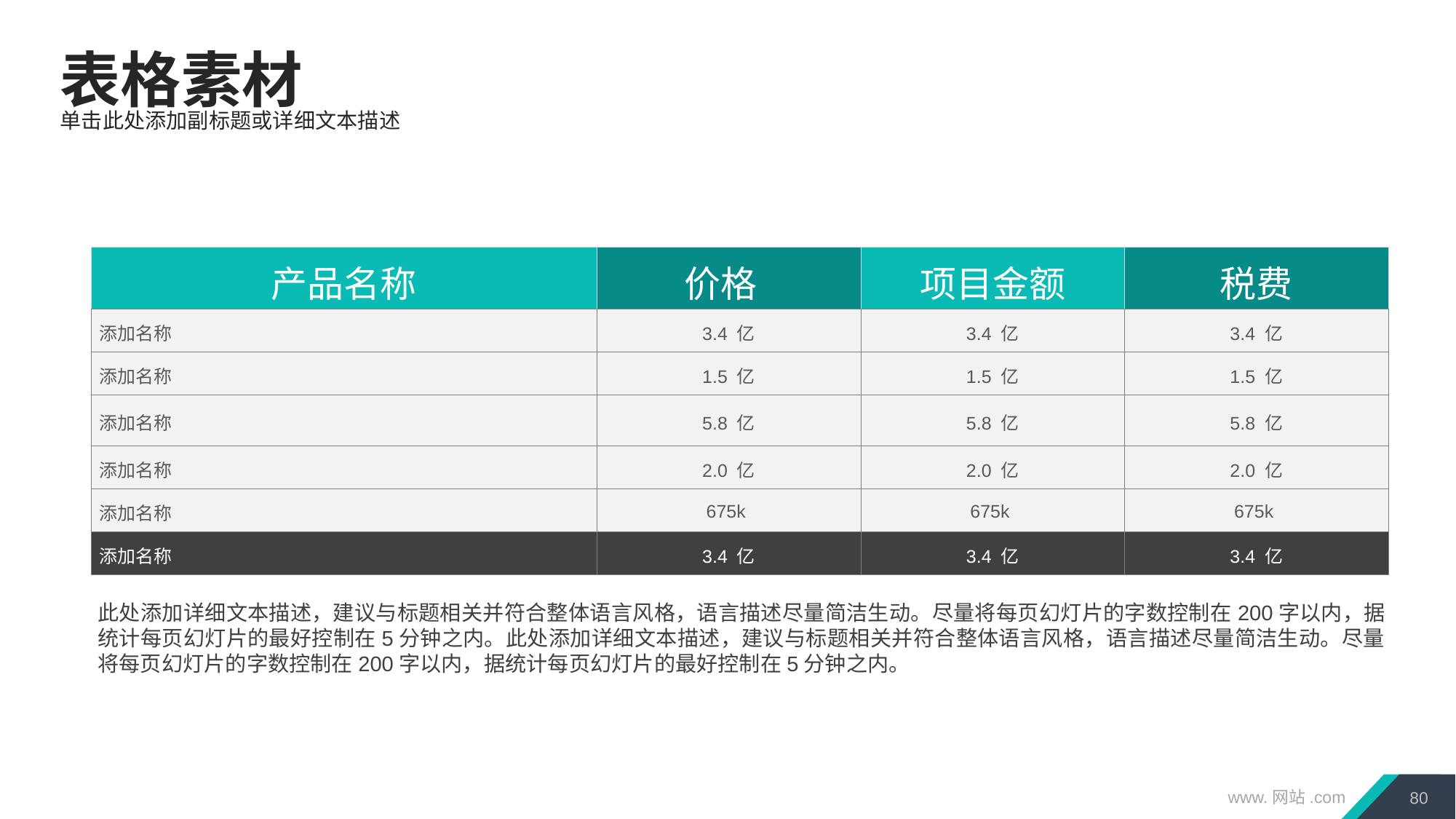

表格素材
单击此处添加副标题或详细文本描述
| 产品名称 | 价格 | 项目金额 | 税费 |
| --- | --- | --- | --- |
| 添加名称 | 3.4 亿 | 3.4 亿 | 3.4 亿 |
| 添加名称 | 1.5 亿 | 1.5 亿 | 1.5 亿 |
| 添加名称 | 5.8 亿 | 5.8 亿 | 5.8 亿 |
| 添加名称 | 2.0 亿 | 2.0 亿 | 2.0 亿 |
| 添加名称 | 675k | 675k | 675k |
| 添加名称 | 3.4 亿 | 3.4 亿 | 3.4 亿 |
此处添加详细文本描述，建议与标题相关并符合整体语言风格，语言描述尽量简洁生动。尽量将每页幻灯片的字数控制在200字以内，据统计每页幻灯片的最好控制在5分钟之内。此处添加详细文本描述，建议与标题相关并符合整体语言风格，语言描述尽量简洁生动。尽量将每页幻灯片的字数控制在200字以内，据统计每页幻灯片的最好控制在5分钟之内。
80